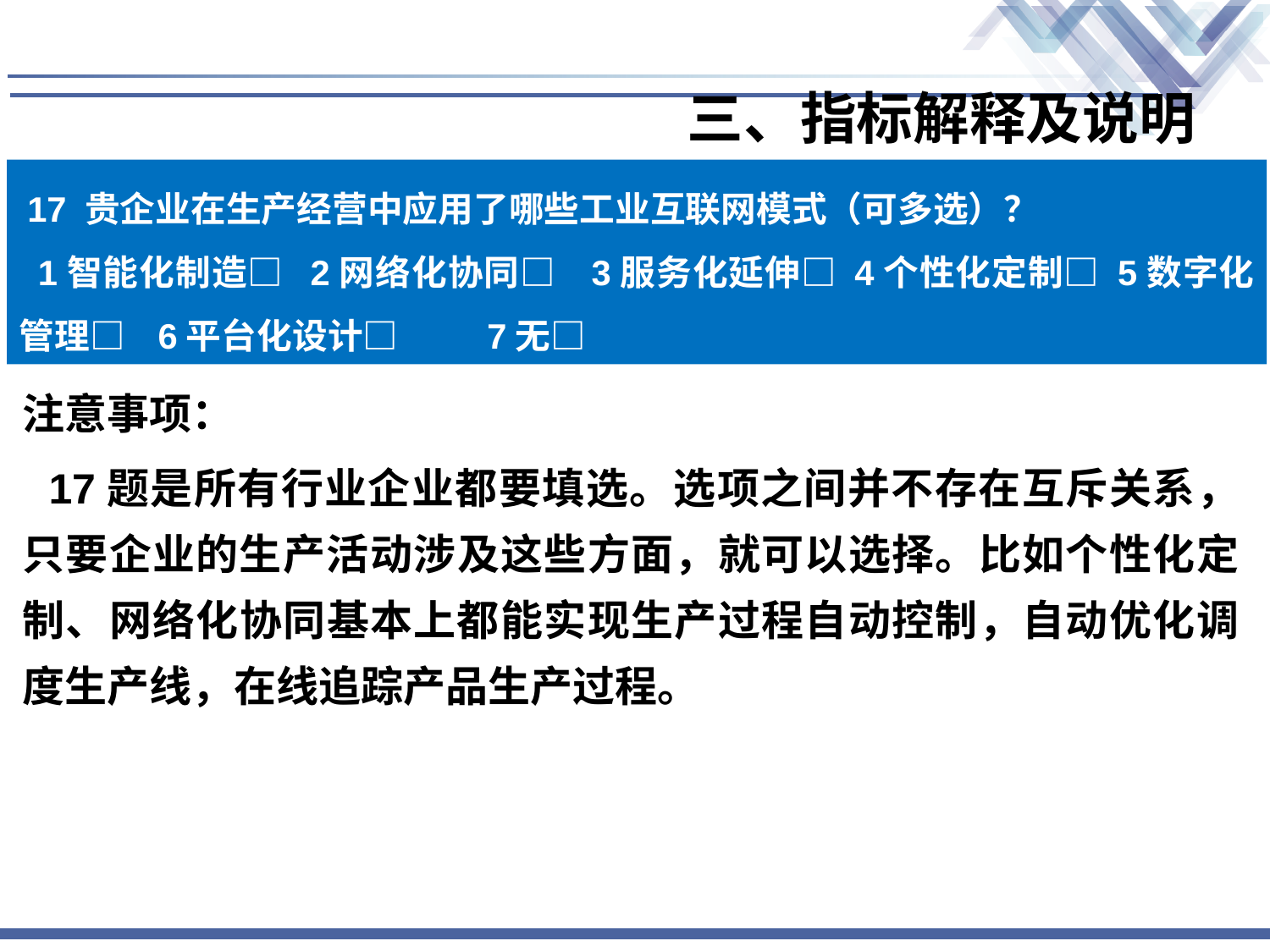

# 三、指标解释及说明
17 贵企业在生产经营中应用了哪些工业互联网模式（可多选）？
 1智能化制造□  2网络化协同□   3服务化延伸□ 4个性化定制□ 5数字化管理□   6平台化设计□          7无□
注意事项：
  17题是所有行业企业都要填选。选项之间并不存在互斥关系，只要企业的生产活动涉及这些方面，就可以选择。比如个性化定制、网络化协同基本上都能实现生产过程自动控制，自动优化调度生产线，在线追踪产品生产过程。